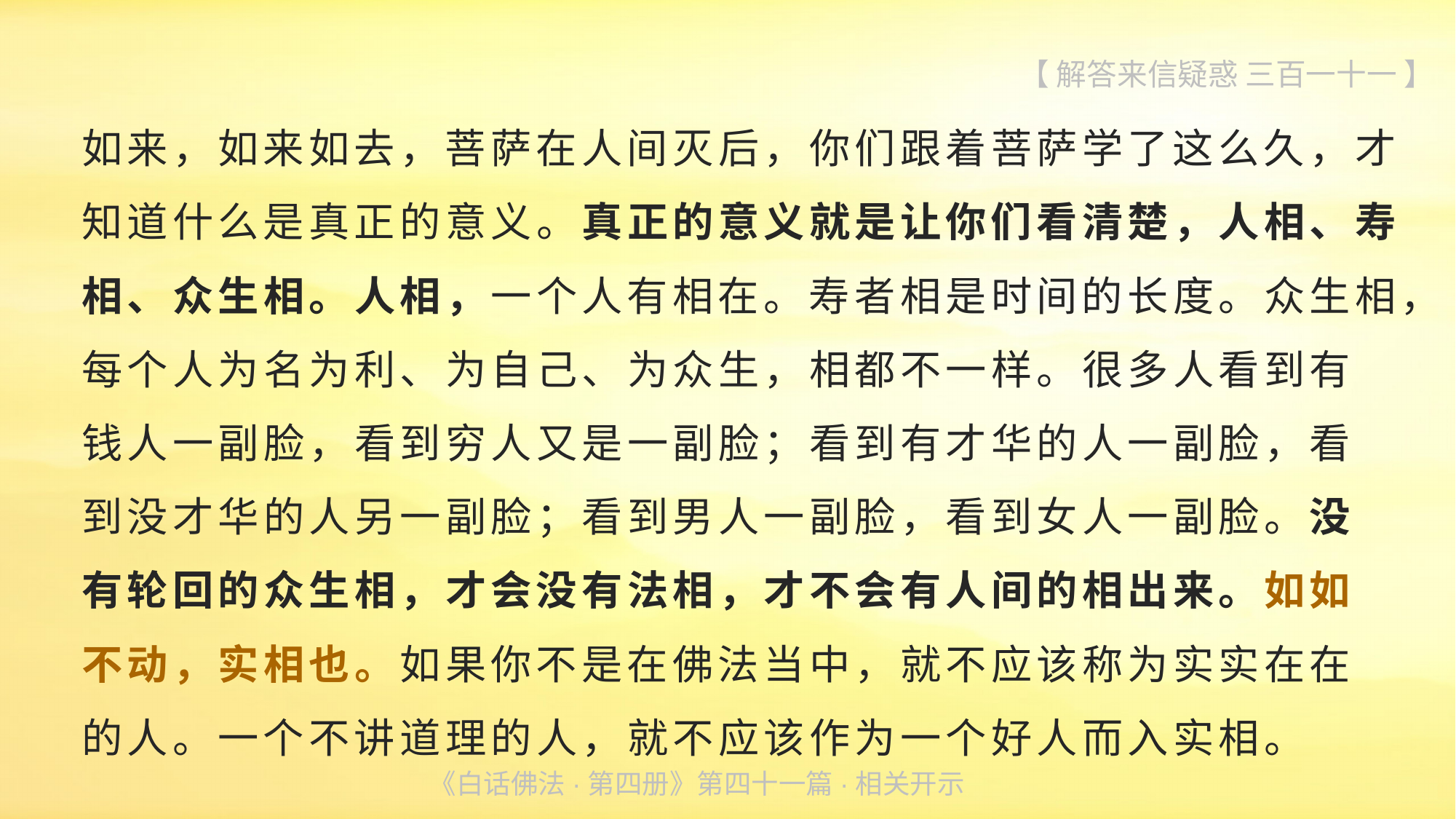

【 解答来信疑惑 三百一十一 】
如来，如来如去，菩萨在人间灭后，你们跟着菩萨学了这么久，才知道什么是真正的意义。真正的意义就是让你们看清楚，人相、寿相、众生相。人相，一个人有相在。寿者相是时间的长度。众生相，每个人为名为利、为自己、为众生，相都不一样。很多人看到有
钱人一副脸，看到穷人又是一副脸；看到有才华的人一副脸，看
到没才华的人另一副脸；看到男人一副脸，看到女人一副脸。没
有轮回的众生相，才会没有法相，才不会有人间的相出来。如如
不动，实相也。如果你不是在佛法当中，就不应该称为实实在在
的人。一个不讲道理的人，就不应该作为一个好人而入实相。
《白话佛法·第四册》第四十一篇·相关开示